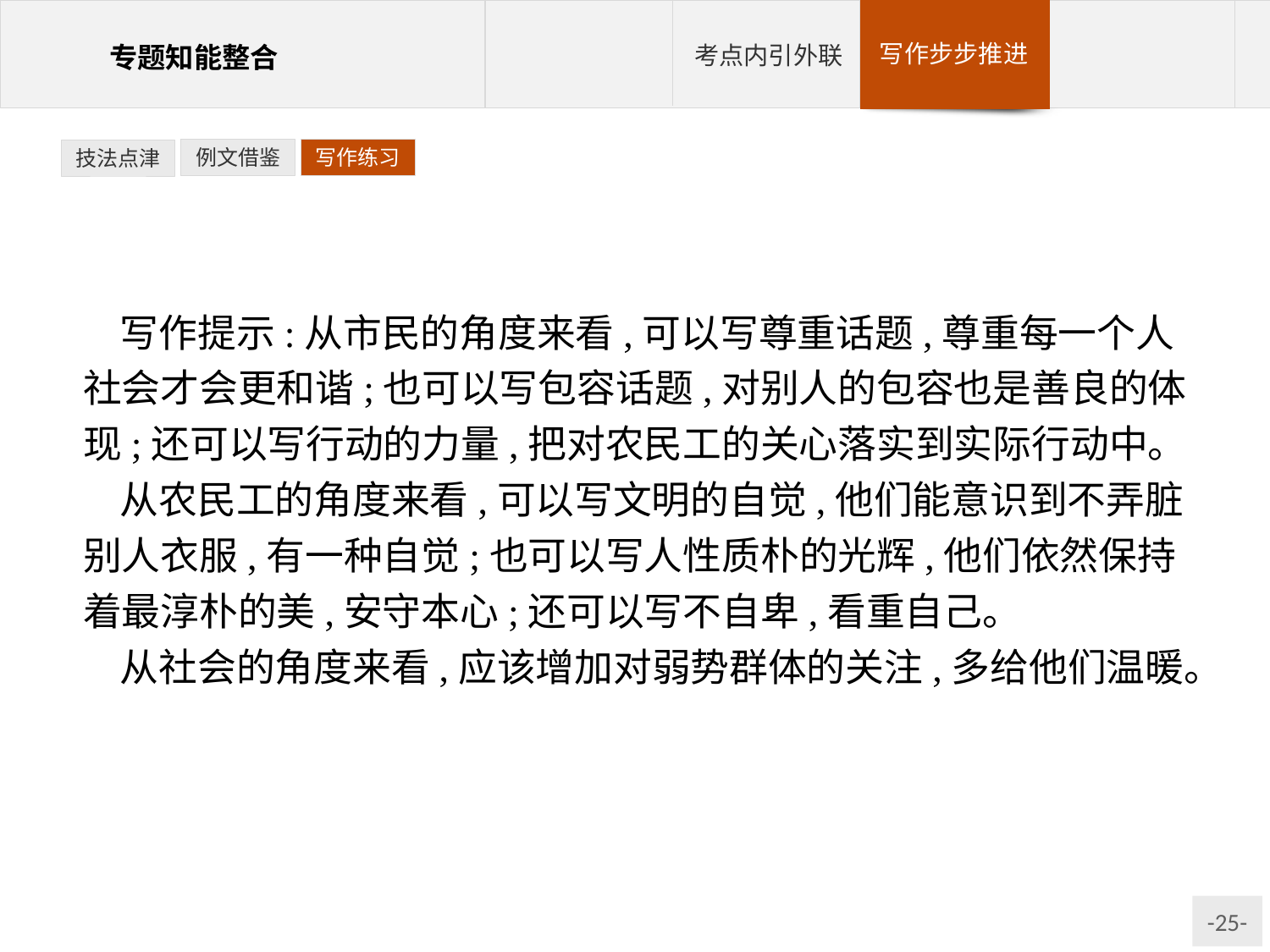

例文借鉴
写作练习
技法点津
写作提示:从市民的角度来看,可以写尊重话题,尊重每一个人社会才会更和谐;也可以写包容话题,对别人的包容也是善良的体现;还可以写行动的力量,把对农民工的关心落实到实际行动中。
从农民工的角度来看,可以写文明的自觉,他们能意识到不弄脏别人衣服,有一种自觉;也可以写人性质朴的光辉,他们依然保持着最淳朴的美,安守本心;还可以写不自卑,看重自己。
从社会的角度来看,应该增加对弱势群体的关注,多给他们温暖。